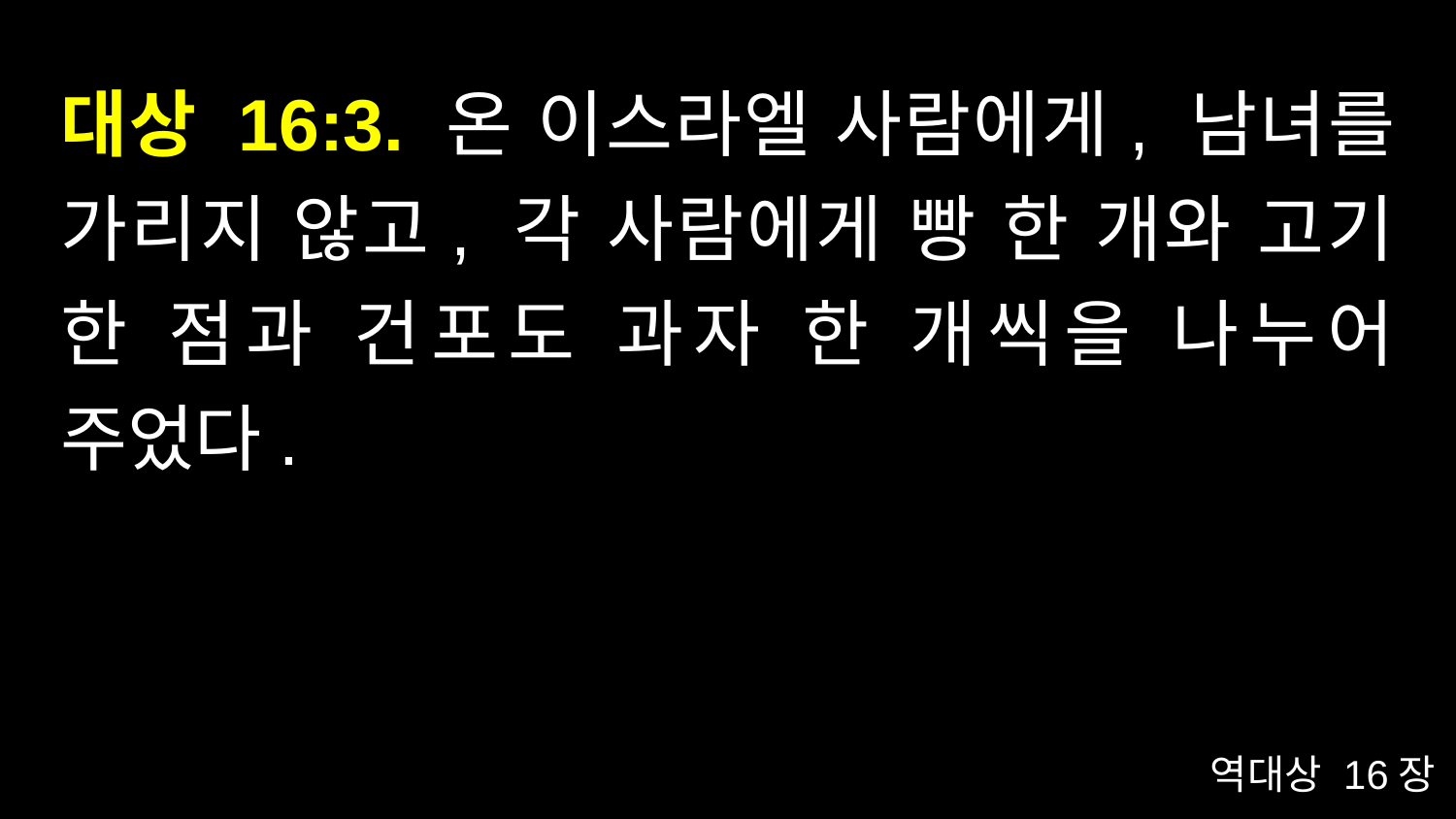

# 대상 16:3. 온 이스라엘 사람에게, 남녀를 가리지 않고, 각 사람에게 빵 한 개와 고기 한 점과 건포도 과자 한 개씩을 나누어 주었다.
역대상 16장